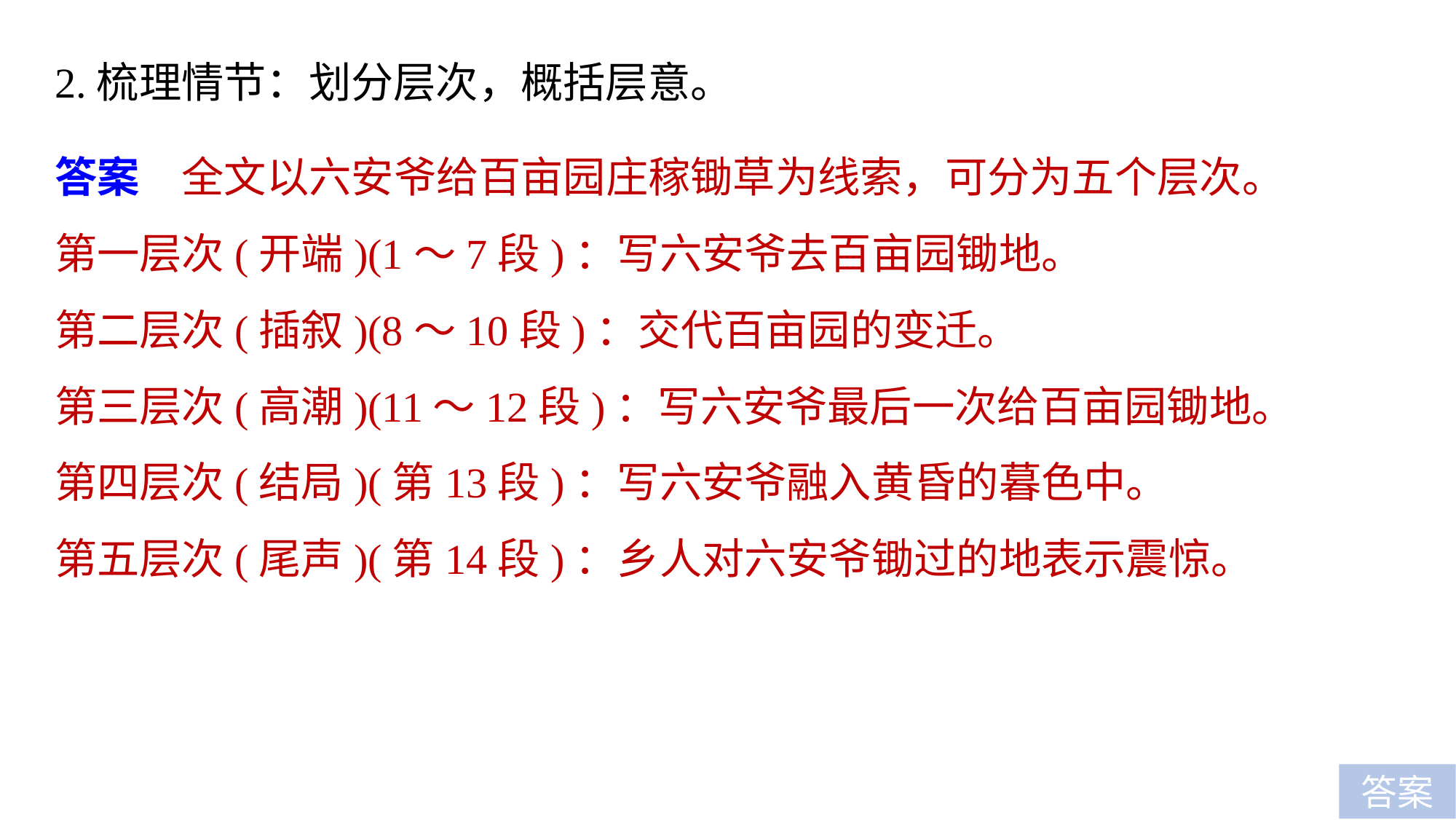

2.梳理情节：划分层次，概括层意。
答案　全文以六安爷给百亩园庄稼锄草为线索，可分为五个层次。
第一层次(开端)(1～7段)：写六安爷去百亩园锄地。
第二层次(插叙)(8～10段)：交代百亩园的变迁。
第三层次(高潮)(11～12段)：写六安爷最后一次给百亩园锄地。
第四层次(结局)(第13段)：写六安爷融入黄昏的暮色中。
第五层次(尾声)(第14段)：乡人对六安爷锄过的地表示震惊。
答案